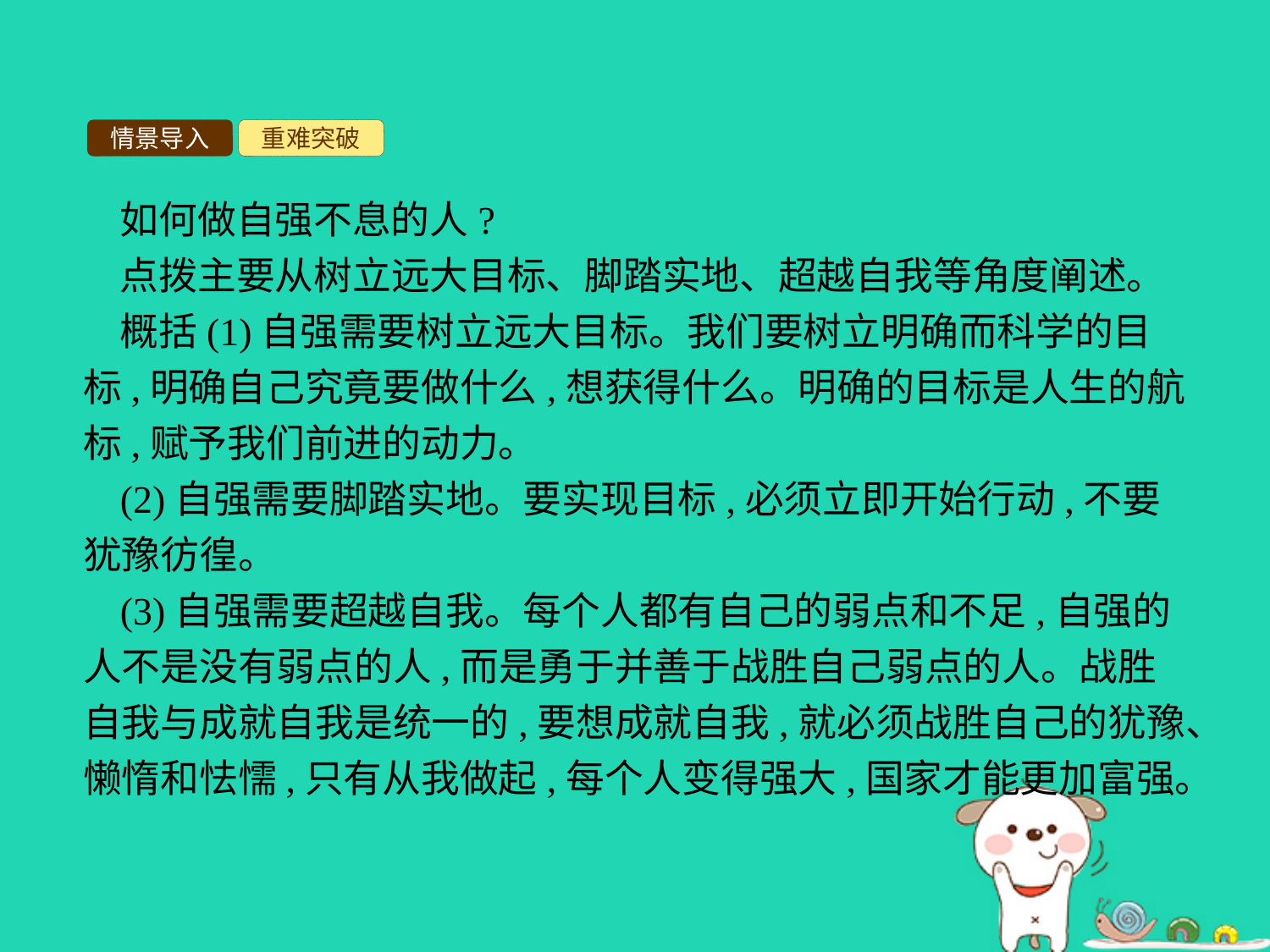

情景导入
重难突破
如何做自强不息的人?
点拨主要从树立远大目标、脚踏实地、超越自我等角度阐述。
概括(1)自强需要树立远大目标。我们要树立明确而科学的目标,明确自己究竟要做什么,想获得什么。明确的目标是人生的航标,赋予我们前进的动力。
(2)自强需要脚踏实地。要实现目标,必须立即开始行动,不要犹豫彷徨。
(3)自强需要超越自我。每个人都有自己的弱点和不足,自强的人不是没有弱点的人,而是勇于并善于战胜自己弱点的人。战胜自我与成就自我是统一的,要想成就自我,就必须战胜自己的犹豫、懒惰和怯懦,只有从我做起,每个人变得强大,国家才能更加富强。